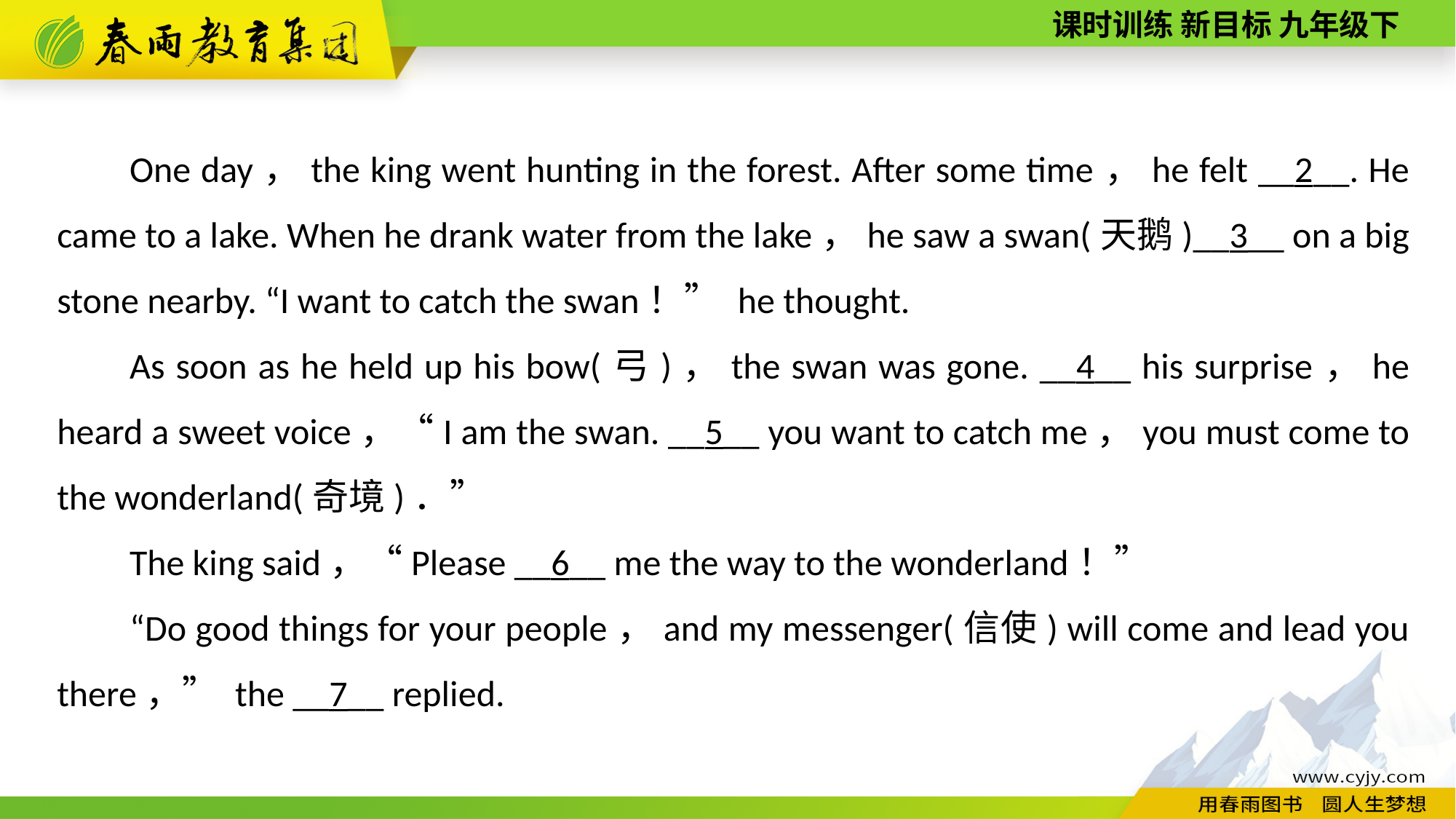

One day，the king went hunting in the forest. After some time，he felt __2__. He came to a lake. When he drank water from the lake，he saw a swan(天鹅)__3__ on a big stone nearby. “I want to catch the swan！” he thought.
As soon as he held up his bow(弓)，the swan was gone. __4__ his surprise，he heard a sweet voice，“I am the swan. __5__ you want to catch me，you must come to the wonderland(奇境)．”
The king said，“Please __6__ me the way to the wonderland！”
“Do good things for your people，and my messenger(信使) will come and lead you there，” the __7__ replied.